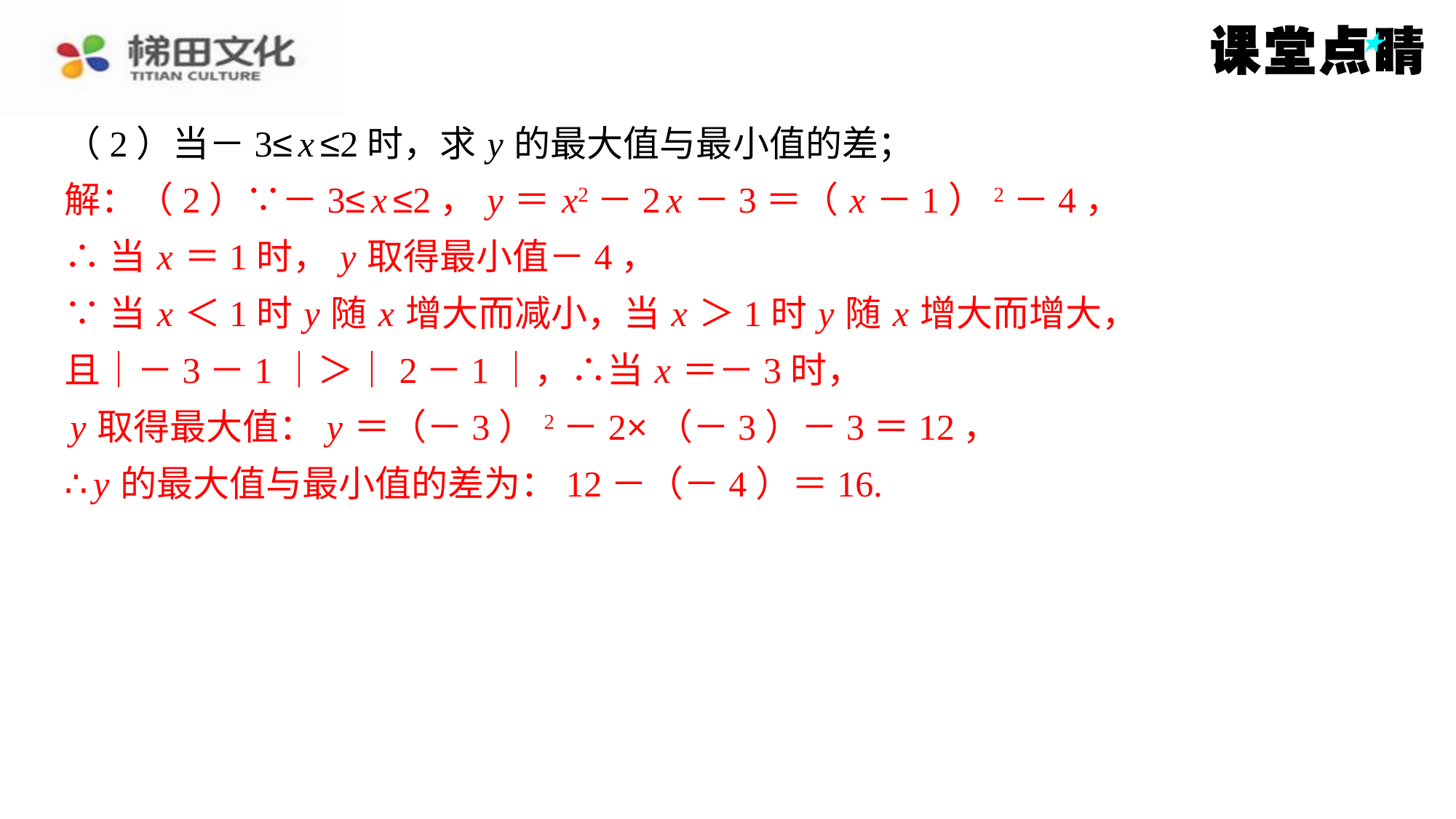

（2）当－3≤ x ≤2时，求 y 的最大值与最小值的差；
解：（2）∵－3≤ x ≤2， y ＝ x2－2 x －3＝（ x －1）2－4，
∴当 x ＝1时， y 取得最小值－4，
∵当 x ＜1时 y 随 x 增大而减小，当 x ＞1时 y 随 x 增大而增大，
且｜－3－1｜＞｜2－1｜，∴当 x ＝－3时，
 y 取得最大值： y ＝（－3）2－2×（－3）－3＝12，
∴ y 的最大值与最小值的差为：12－（－4）＝16.
解：（2）∵－3≤ x ≤2， y ＝ x2－2 x －3＝（ x －1）2－4，
∴当 x ＝1时， y 取得最小值－4，
∵当 x ＜1时 y 随 x 增大而减小，当 x ＞1时 y 随 x 增大而增大，
且｜－3－1｜＞｜2－1｜，∴当 x ＝－3时，
y 取得最大值： y ＝（－3）2－2×（－3）－3＝12，
∴ y 的最大值与最小值的差为：12－（－4）＝16.